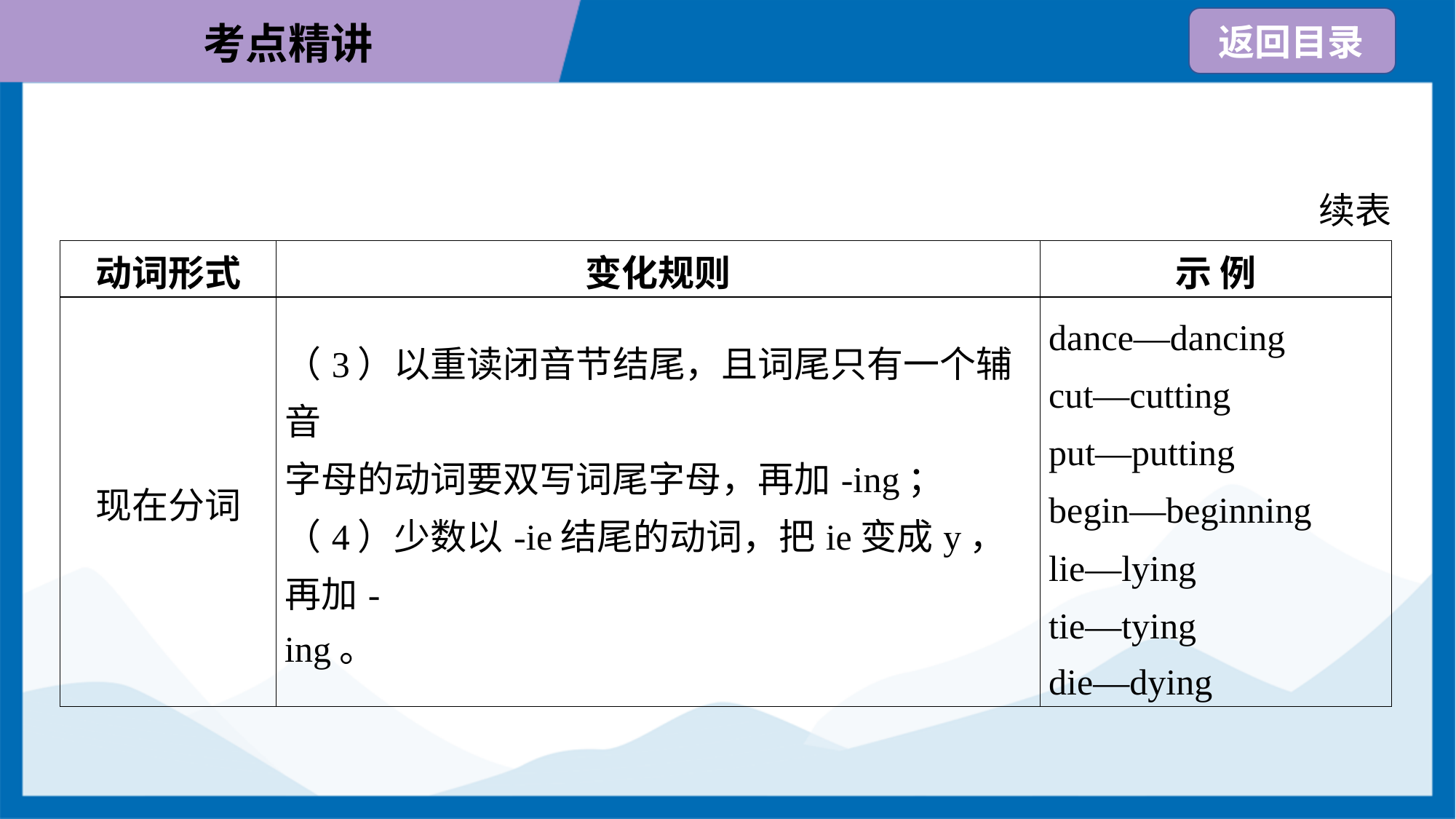

续表
| 动词形式 | 变化规则 | 示 例 |
| --- | --- | --- |
| 现在分词 | （3）以重读闭音节结尾，且词尾只有一个辅音 字母的动词要双写词尾字母，再加-ing； （4）少数以-ie结尾的动词，把ie变成y，再加- ing。 | dance—dancing cut—cutting put—putting begin—beginning lie—lying tie—tying die—dying |